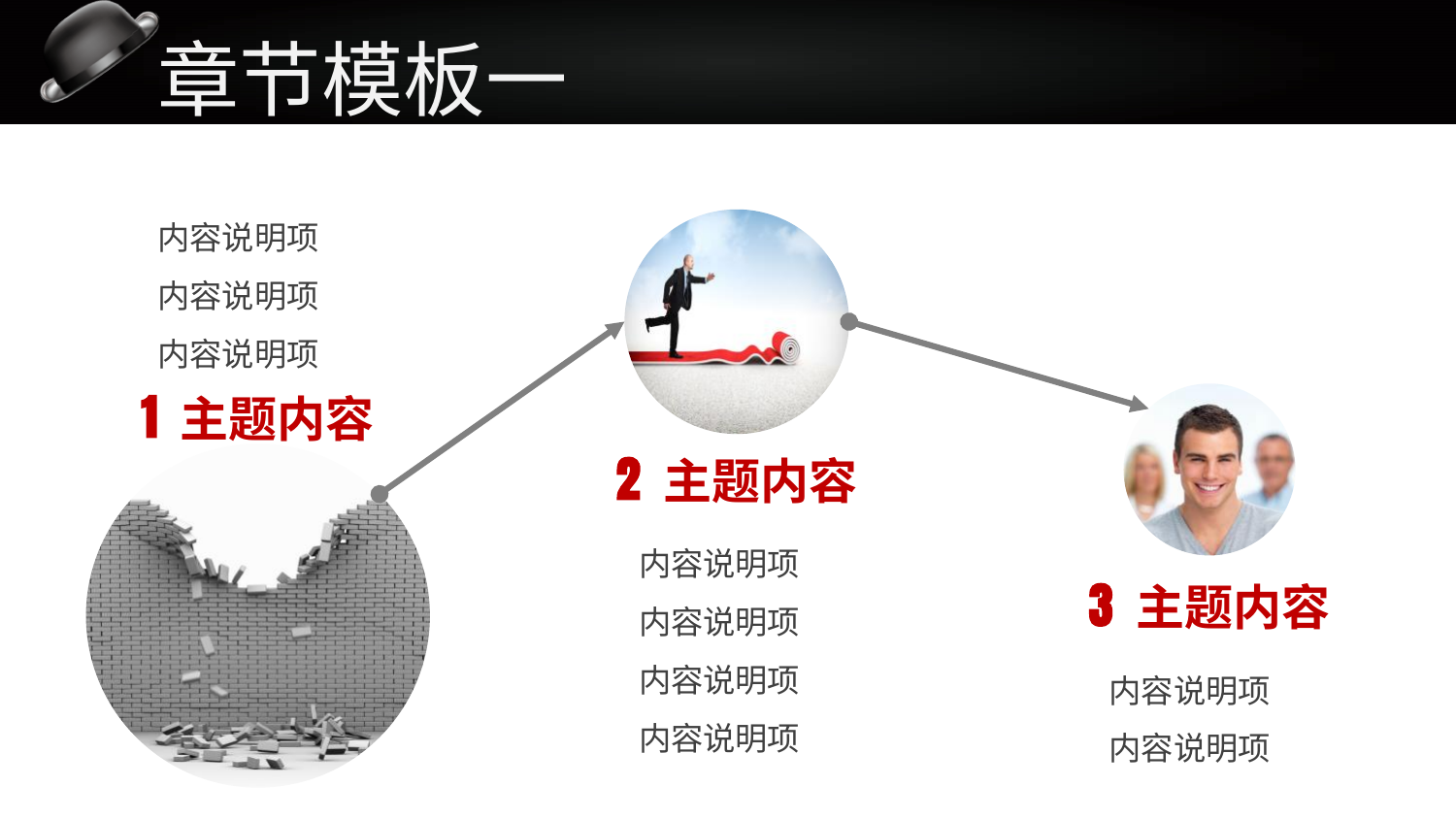

# 章节模板一
内容说明项
内容说明项
内容说明项

1 主题内容

2 主题内容
内容说明项
内容说明项
内容说明项
内容说明项
3 主题内容
内容说明项
内容说明项